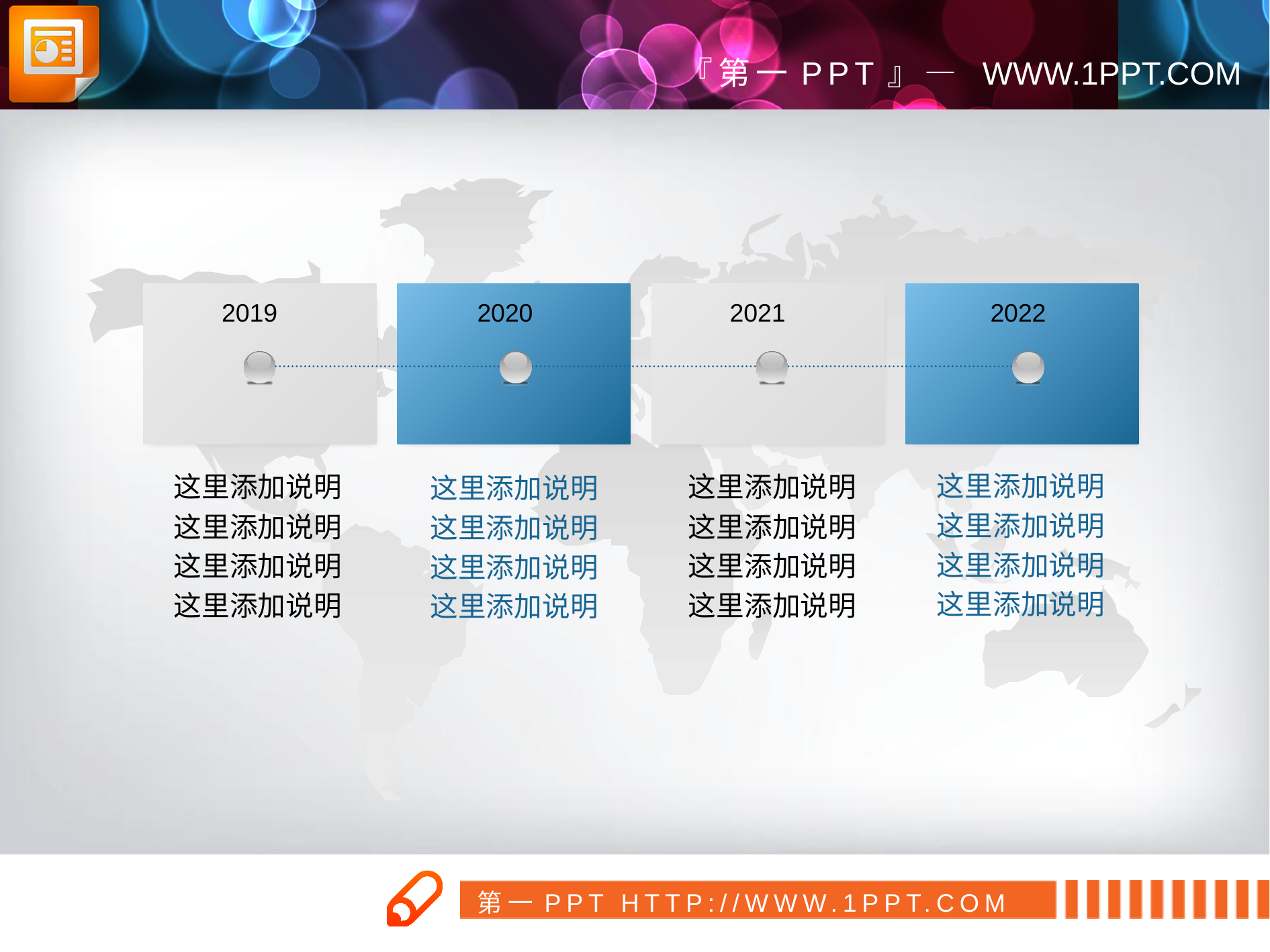

2019
2020
2021
2022

这里添加说明
这里添加说明
这里添加说明
这里添加说明
这里添加说明
这里添加说明
这里添加说明
这里添加说明
这里添加说明
这里添加说明
这里添加说明
这里添加说明
这里添加说明
这里添加说明
这里添加说明
这里添加说明